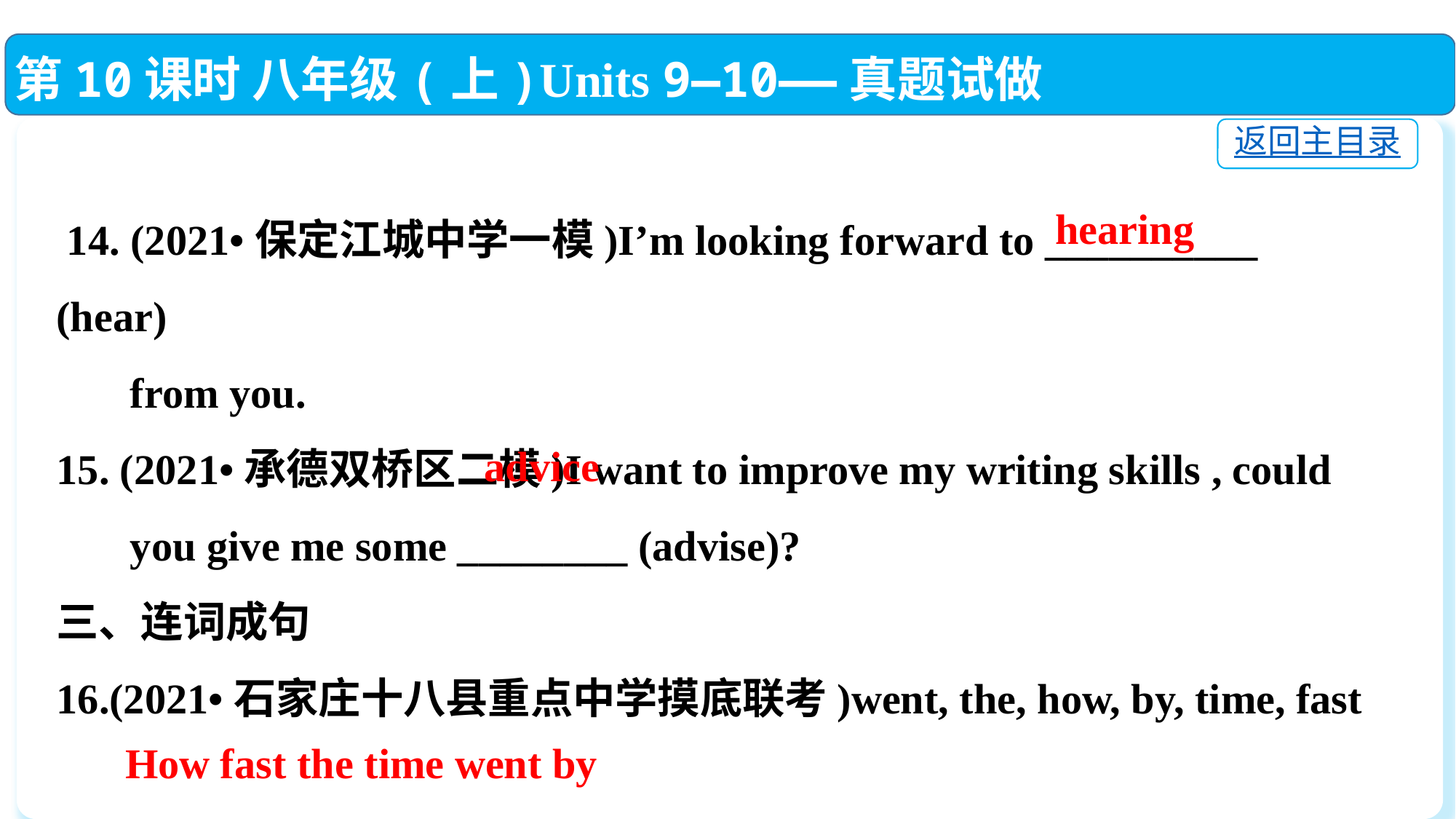

第10课时 八年级(上)Units 9—10——真题试做

返回主目录
 14. (2021•保定江城中学一模)I’m looking forward to __________ (hear)
       from you.
15. (2021•承德双桥区二模)I want to improve my writing skills , could
       you give me some ________ (advise)?
三、连词成句
16.(2021•石家庄十八县重点中学摸底联考)went, the, how, by, time, fast

     ______________________________________!
 hearing
advice
How fast the time went by